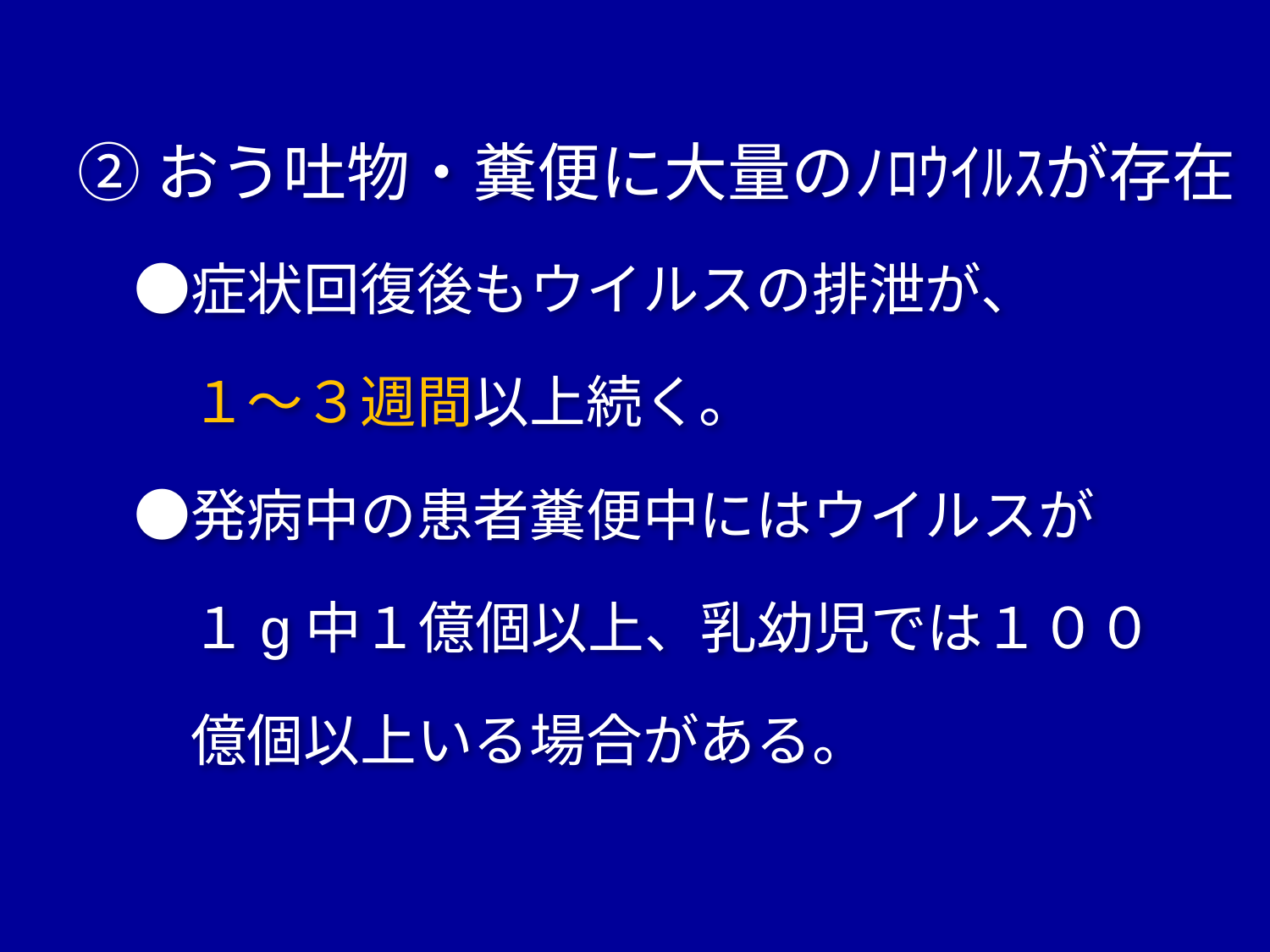

②おう吐物・糞便に大量のﾉﾛｳｲﾙｽが存在
　●症状回復後もウイルスの排泄が、
　　１～３週間以上続く。
　●発病中の患者糞便中にはウイルスが
　　１g中１億個以上、乳幼児では１００
　　億個以上いる場合がある。